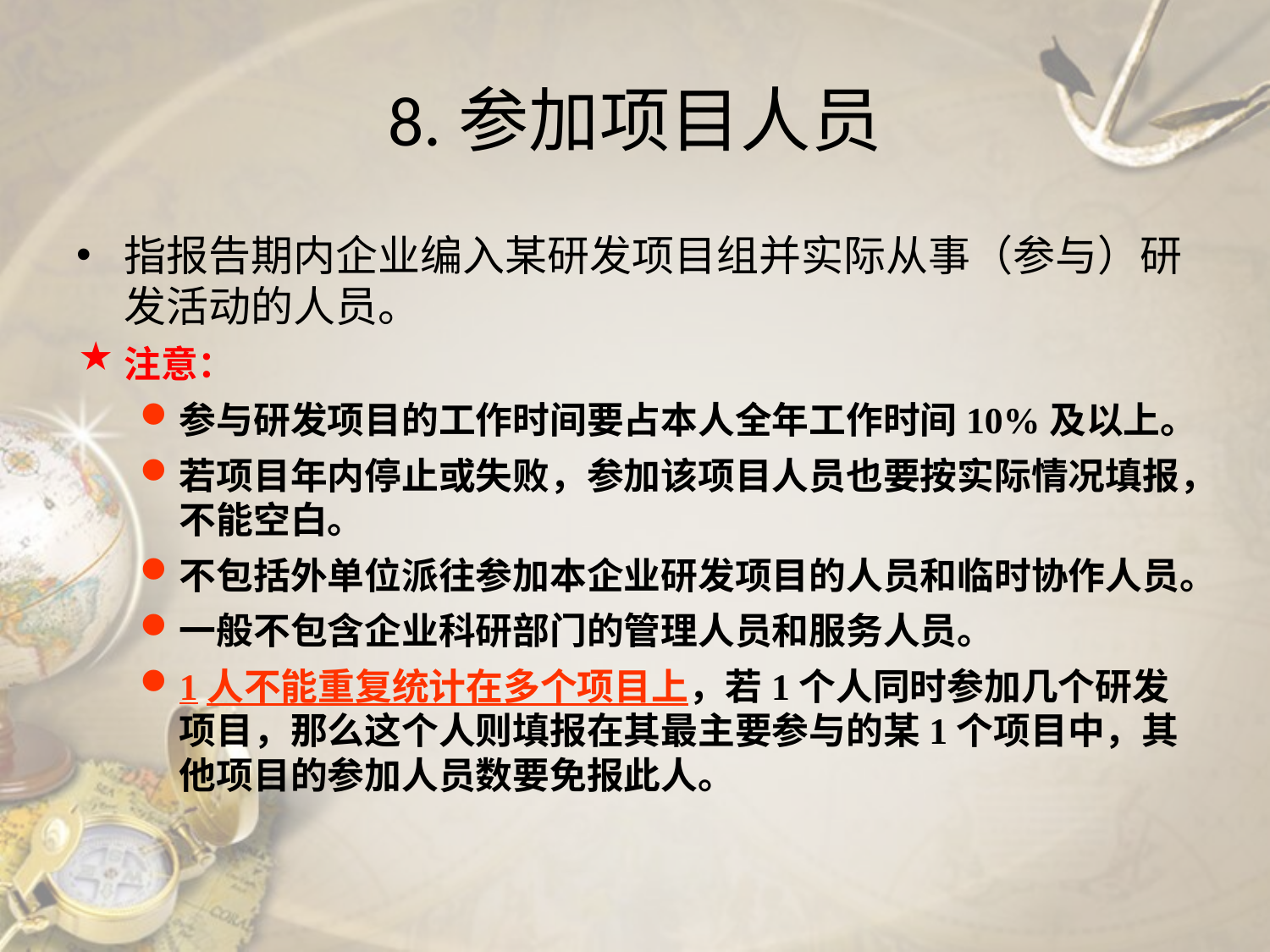

# 8.参加项目人员
指报告期内企业编入某研发项目组并实际从事（参与）研发活动的人员。
注意：
参与研发项目的工作时间要占本人全年工作时间10%及以上。
若项目年内停止或失败，参加该项目人员也要按实际情况填报，不能空白。
不包括外单位派往参加本企业研发项目的人员和临时协作人员。
一般不包含企业科研部门的管理人员和服务人员。
1人不能重复统计在多个项目上，若1个人同时参加几个研发项目，那么这个人则填报在其最主要参与的某1个项目中，其他项目的参加人员数要免报此人。